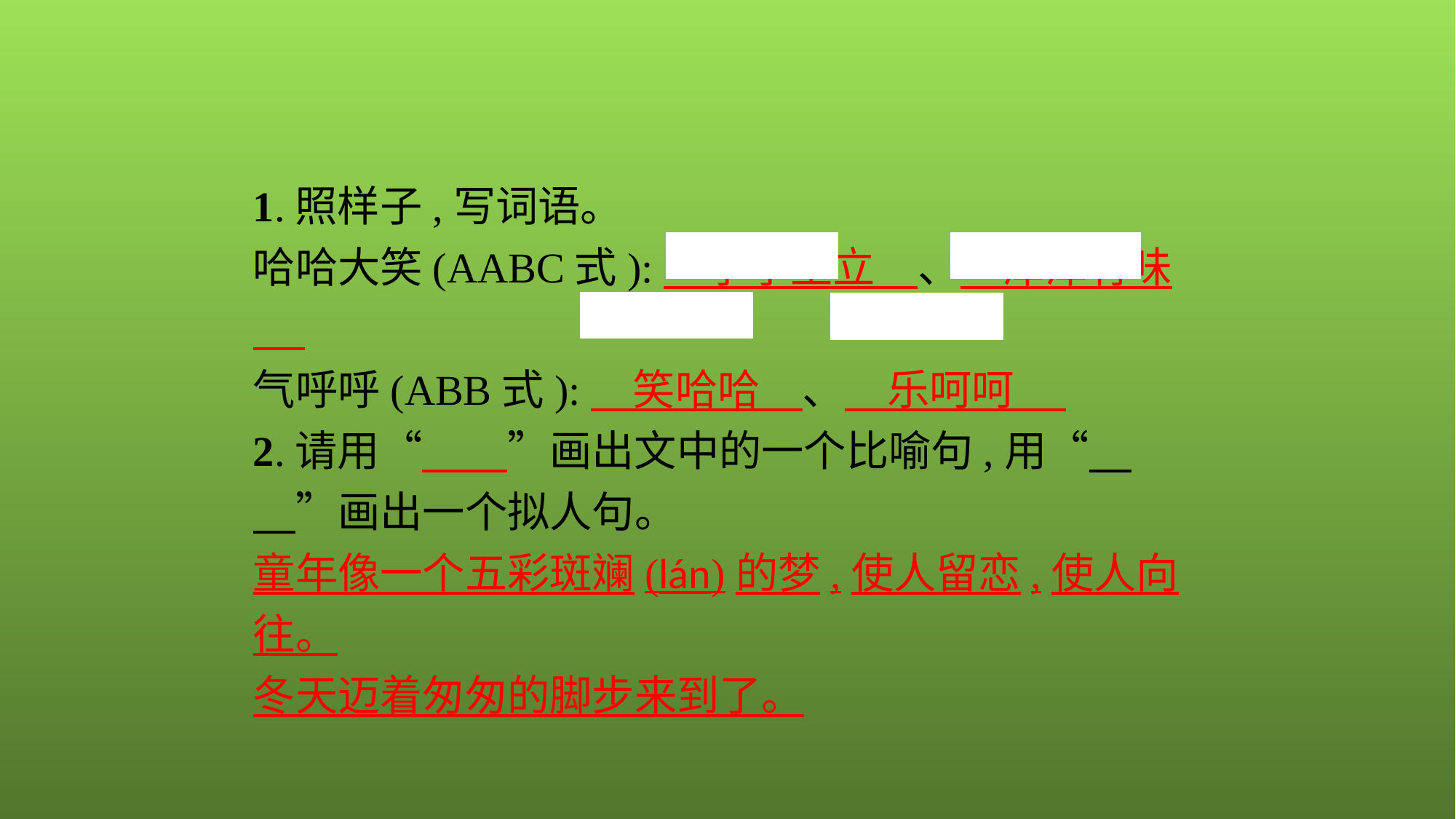

1.照样子,写词语。
哈哈大笑(AABC式):　亭亭玉立　、　津津有味
气呼呼(ABB式):　笑哈哈　、　乐呵呵
2.请用“　　”画出文中的一个比喻句,用“　　”画出一个拟人句。
童年像一个五彩斑斓(lán)的梦,使人留恋,使人向往。
冬天迈着匆匆的脚步来到了。